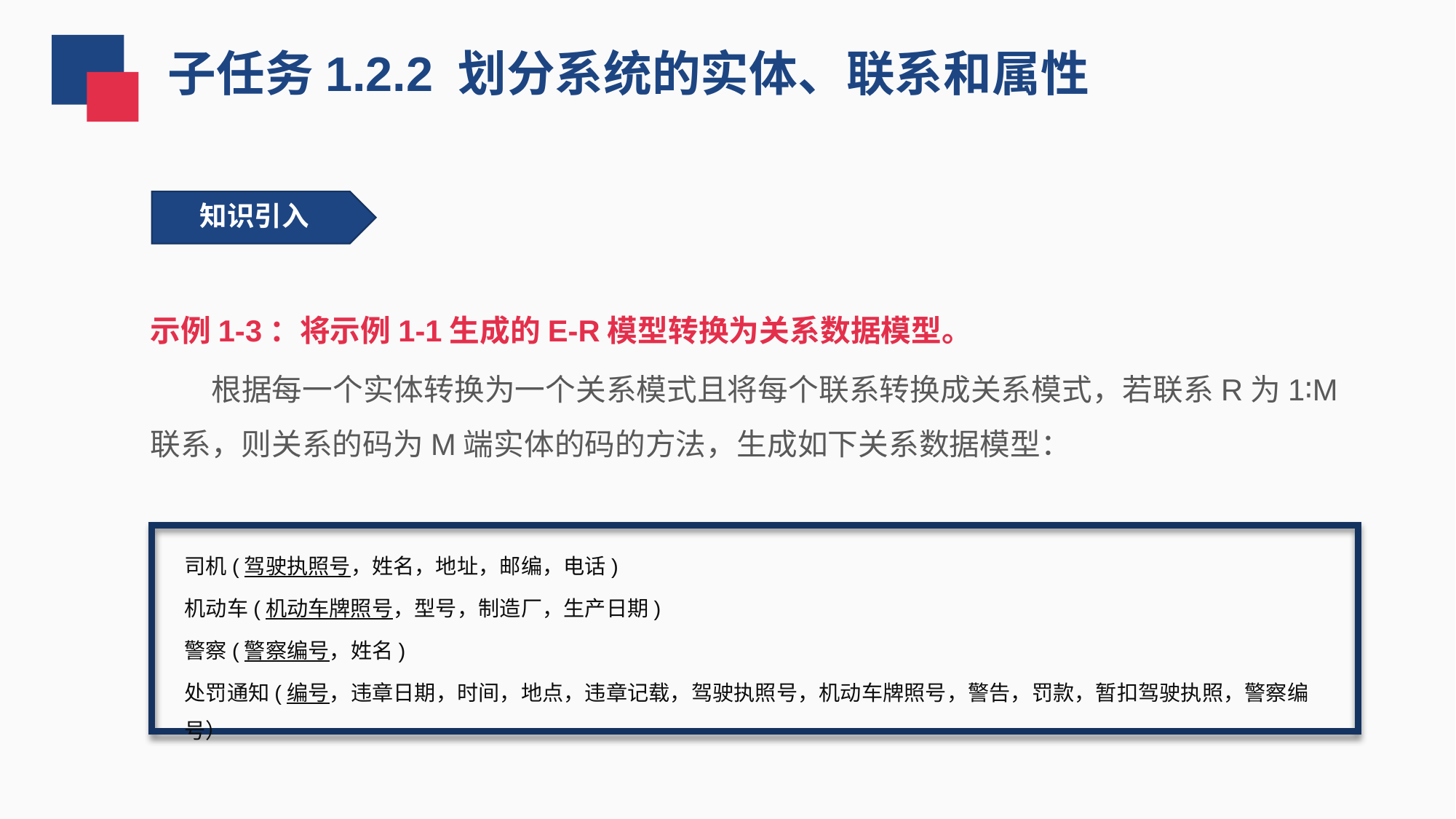

子任务1.2.2 划分系统的实体、联系和属性

     知识引入
示例1-3：将示例1-1生成的E-R模型转换为关系数据模型。
        根据每一个实体转换为一个关系模式且将每个联系转换成关系模式，若联系R为1∶M联系，则关系的码为M端实体的码的方法，生成如下关系数据模型：

司机(驾驶执照号，姓名，地址，邮编，电话)
机动车(机动车牌照号，型号，制造厂，生产日期)
警察(警察编号，姓名)
处罚通知(编号，违章日期，时间，地点，违章记载，驾驶执照号，机动车牌照号，警告，罚款，暂扣驾驶执照，警察编号）